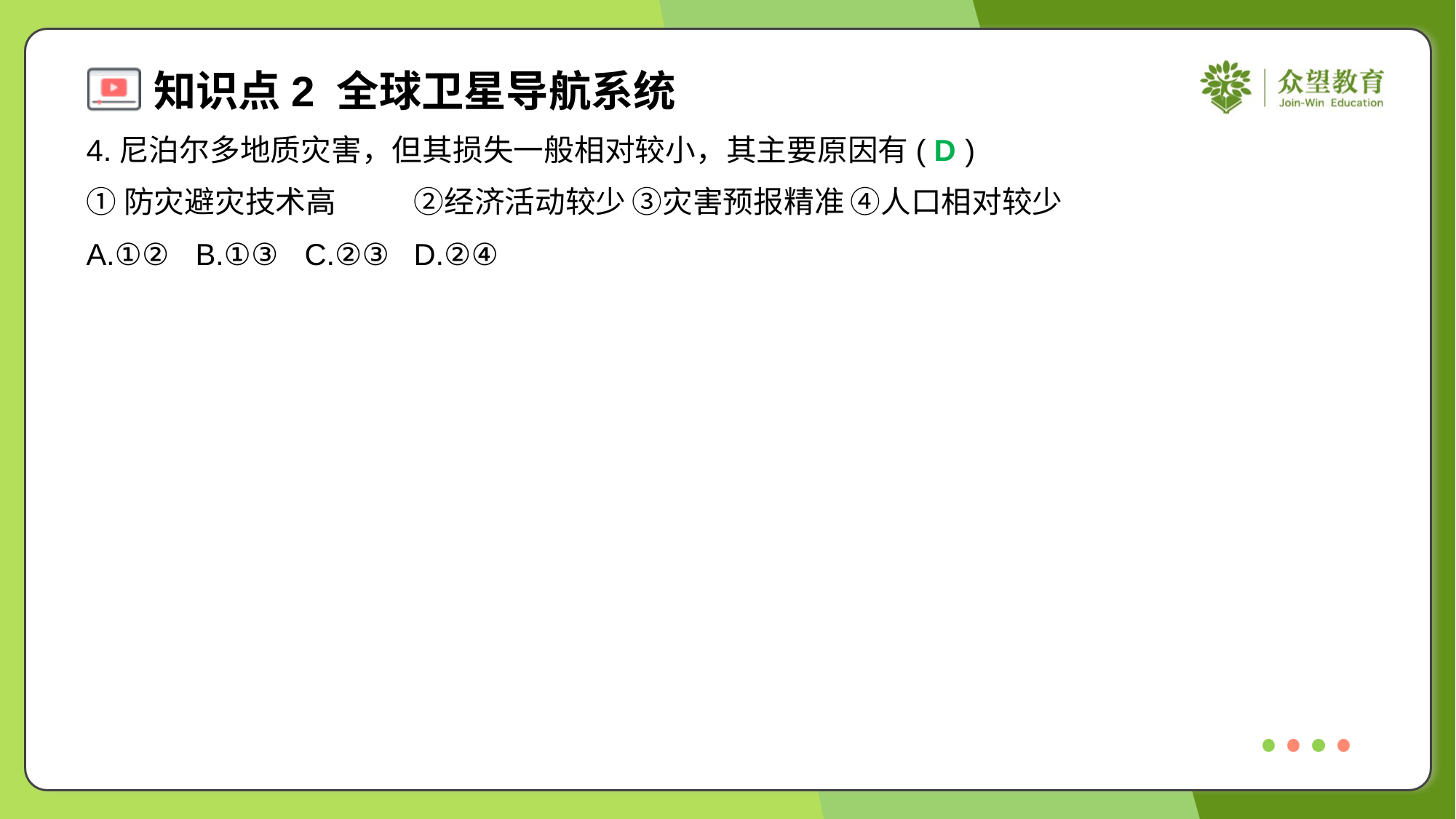

4.尼泊尔多地质灾害，但其损失一般相对较小，其主要原因有(     )
D
①防灾避灾技术高	②经济活动较少	③灾害预报精准	④人口相对较少
A.①②	B.①③	C.②③	D.②④